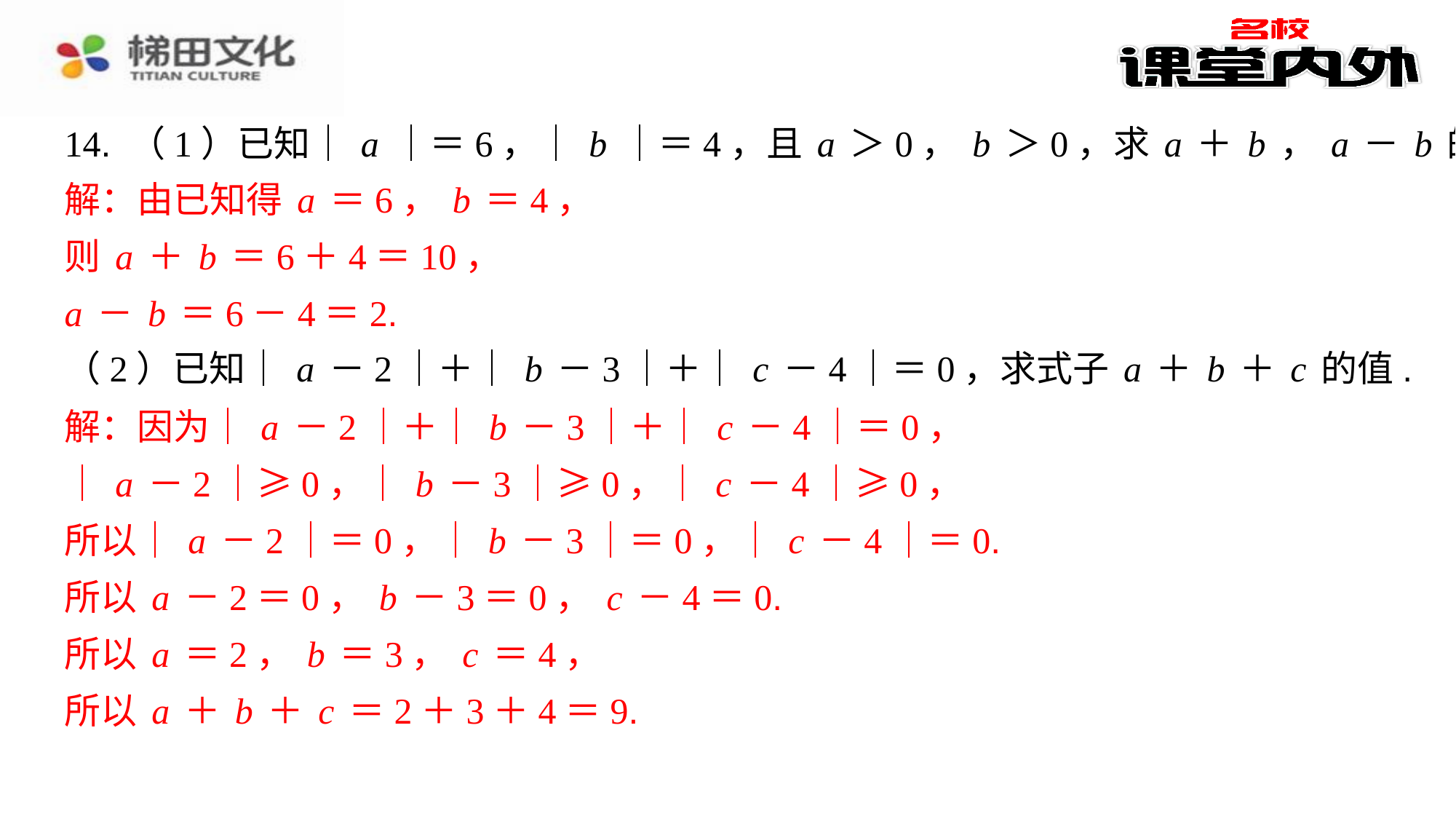

14. （1）已知｜a｜＝6，｜b｜＝4，且a＞0，b＞0，求a＋b，a－b的值；
解：由已知得a＝6，b＝4，
则a＋b＝6＋4＝10，
a－b＝6－4＝2.
（2）已知｜a－2｜＋｜b－3｜＋｜c－4｜＝0，求式子a＋b＋c的值.
解：因为｜a－2｜＋｜b－3｜＋｜c－4｜＝0，
｜a－2｜≥0，｜b－3｜≥0，｜c－4｜≥0，
所以｜a－2｜＝0，｜b－3｜＝0，｜c－4｜＝0.
所以a－2＝0，b－3＝0，c－4＝0.
所以a＝2，b＝3，c＝4，
所以a＋b＋c＝2＋3＋4＝9.
解：由已知得a＝6，b＝4，
则a＋b＝6＋4＝10，
a－b＝6－4＝2.
解：因为｜a－2｜＋｜b－3｜＋｜c－4｜＝0，
｜a－2｜≥0，｜b－3｜≥0，｜c－4｜≥0，
所以｜a－2｜＝0，｜b－3｜＝0，｜c－4｜＝0.
所以a－2＝0，b－3＝0，c－4＝0.
所以a＝2，b＝3，c＝4，
所以a＋b＋c＝2＋3＋4＝9.